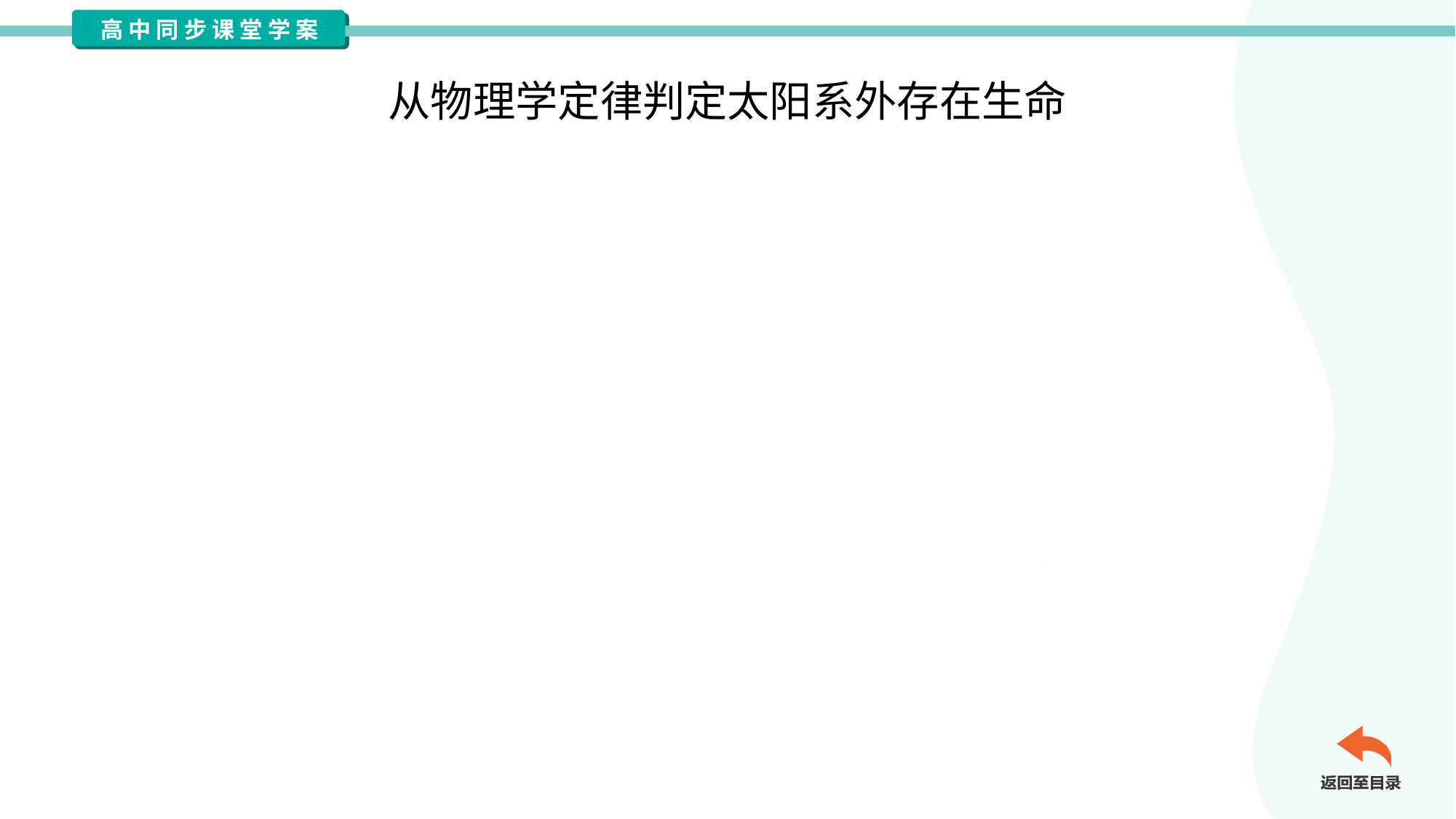

从物理学定律判定太阳系外存在生命
    根据物理学定律，宇宙各处均相同，引力、电场和磁场、量子理
论等物理规律是普适的，原子和分子的物理结构是一样的；那么我们
的地球在宇宙中应该也不是唯一的。
    银河系直径大约10万光年，其中分布着大约2000亿颗恒星。其中
有行星环境的超过15%，那么在银河系中至少有数百亿颗行星。地球
只不过是银河系数百亿同类环境之“一”而已，而宇宙中更是有千百亿
个这样的世界。一位天文学家曾说：“银河系中的行星就像虫子一样普
遍，如果银河系中的多数行星都像木星一般大，并且所有行星都无法
孕育生命，那将是非常奇怪的事情，这太不合情理了。”#1.4.2